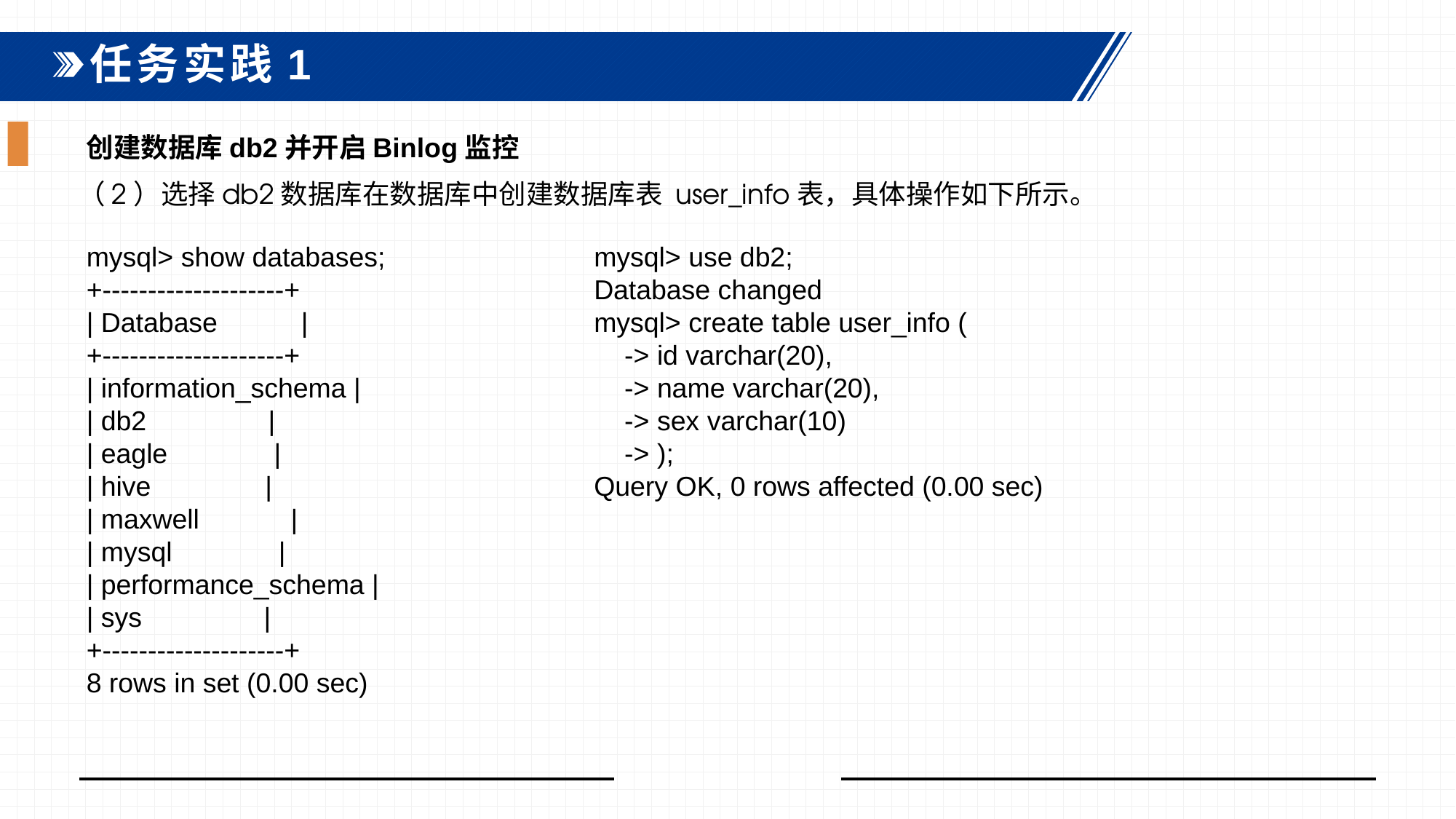

任务实践1
创建数据库db2并开启Binlog监控
（2）选择db2数据库在数据库中创建数据库表 user_info表，具体操作如下所示。
mysql> show databases;+--------------------+| Database           |+--------------------+| information_schema || db2                || eagle              || hive               || maxwell            || mysql              || performance_schema || sys                |+--------------------+8 rows in set (0.00 sec)

mysql> use db2;Database changedmysql> create table user_info (    -> id varchar(20),    -> name varchar(20),    -> sex varchar(10)    -> );Query OK, 0 rows affected (0.00 sec)